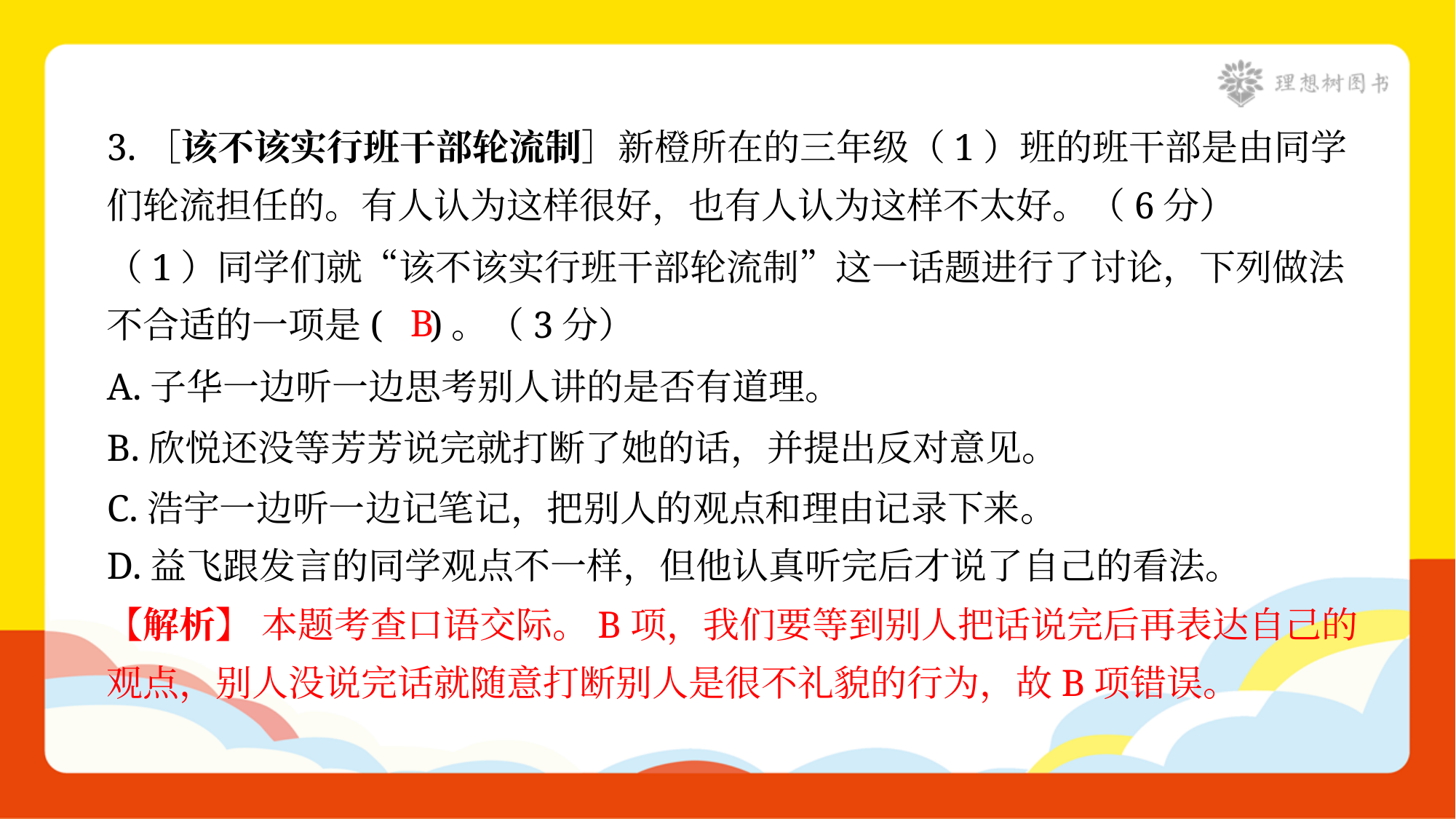

3.［该不该实行班干部轮流制］新橙所在的三年级（1）班的班干部是由同学
们轮流担任的。有人认为这样很好，也有人认为这样不太好。（6分）
（1）同学们就“该不该实行班干部轮流制”这一话题进行了讨论，下列做法
不合适的一项是(     )。（3分）
B
A.子华一边听一边思考别人讲的是否有道理。
B.欣悦还没等芳芳说完就打断了她的话，并提出反对意见。
C.浩宇一边听一边记笔记，把别人的观点和理由记录下来。
D.益飞跟发言的同学观点不一样，但他认真听完后才说了自己的看法。
【解析】 本题考查口语交际。B项，我们要等到别人把话说完后再表达自己的
观点，别人没说完话就随意打断别人是很不礼貌的行为，故B项错误。